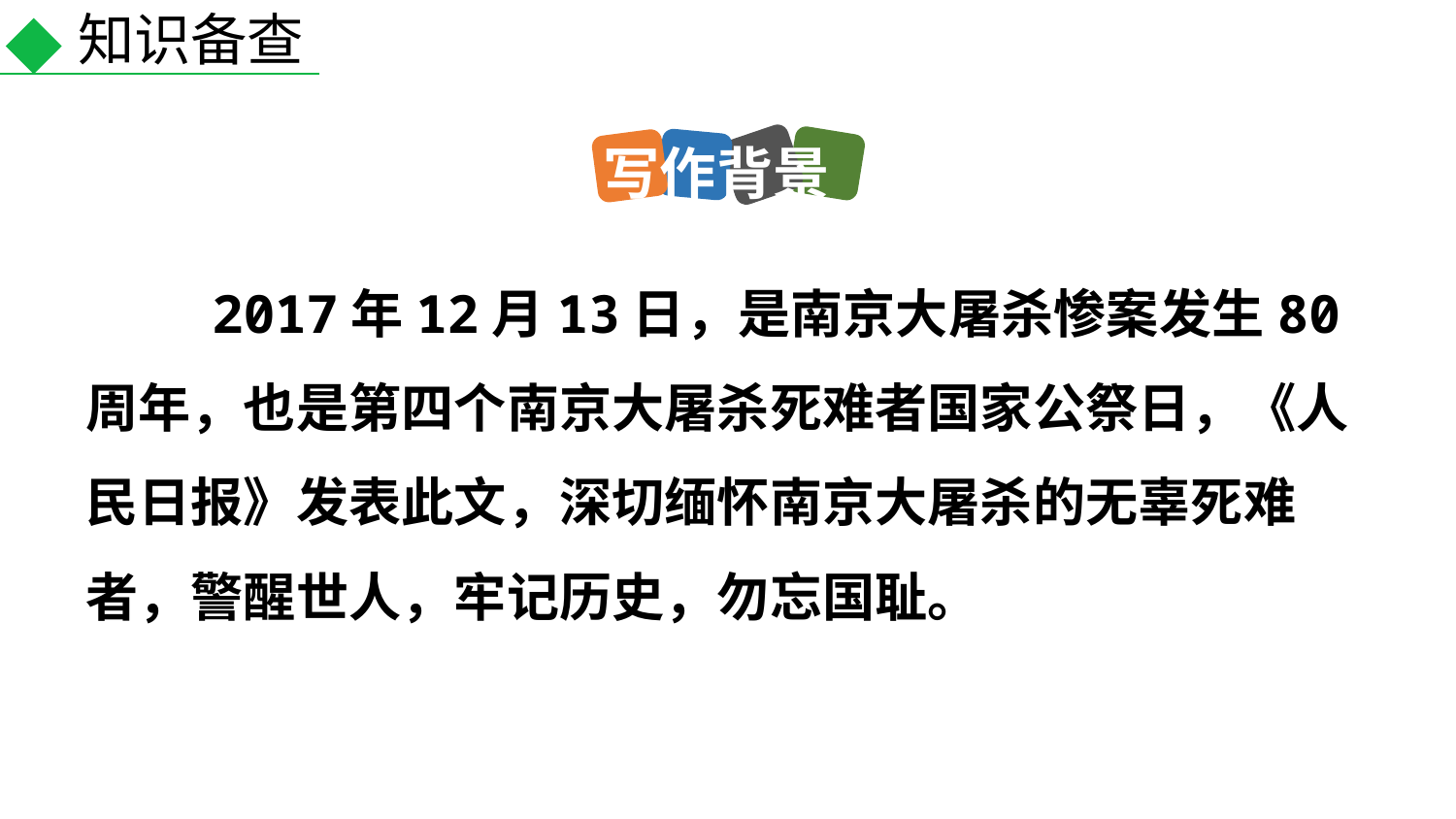

知识备查

写作背景

    2017年12月13日，是南京大屠杀惨案发生80周年，也是第四个南京大屠杀死难者国家公祭日，《人民日报》发表此文，深切缅怀南京大屠杀的无辜死难者，警醒世人，牢记历史，勿忘国耻。